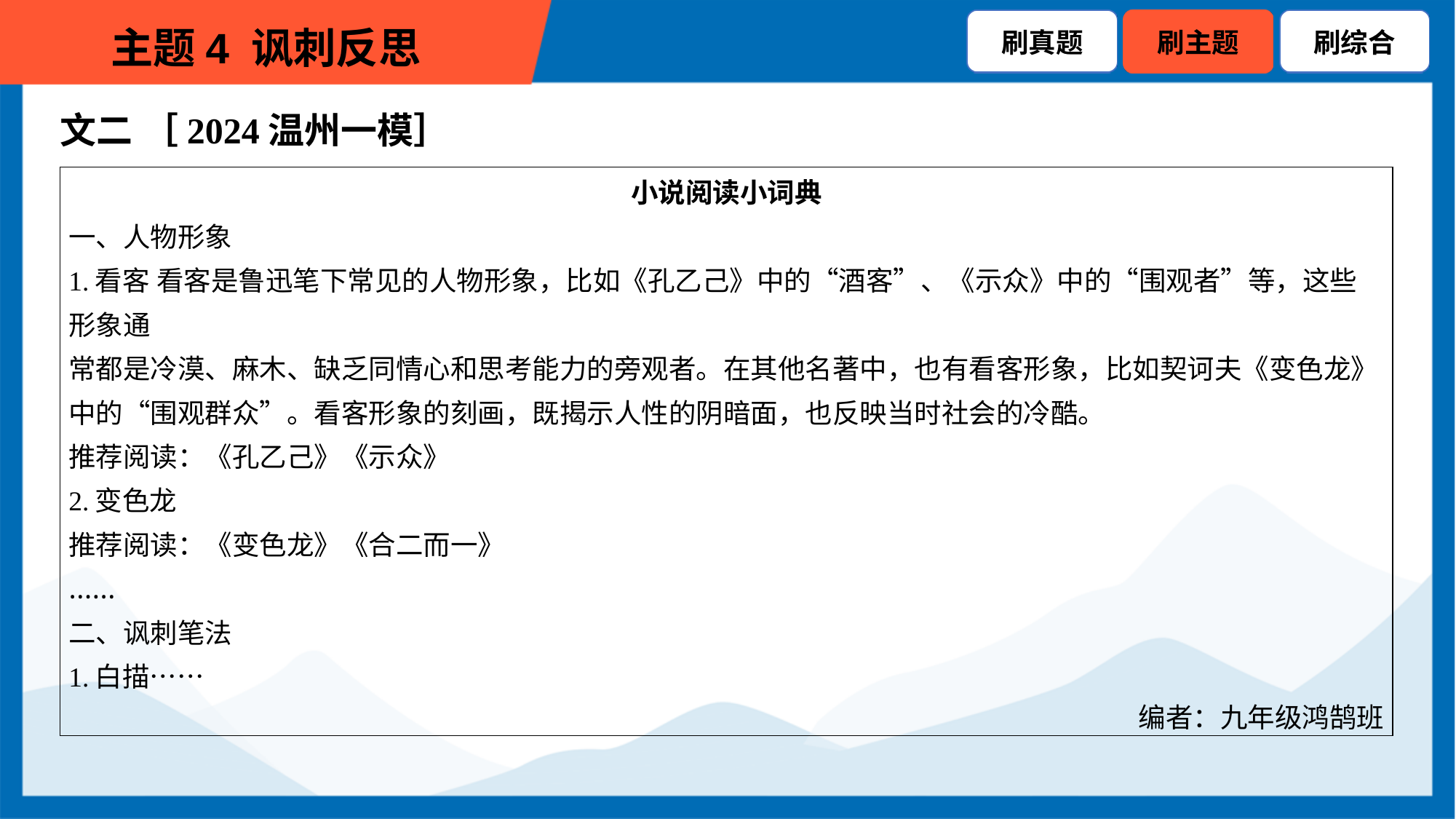

文二 ［2024温州一模］
| 小说阅读小词典 一、人物形象 1.看客 看客是鲁迅笔下常见的人物形象，比如《孔乙己》中的“酒客”、《示众》中的“围观者”等，这些形象通 常都是冷漠、麻木、缺乏同情心和思考能力的旁观者。在其他名著中，也有看客形象，比如契诃夫《变色龙》 中的“围观群众”。看客形象的刻画，既揭示人性的阴暗面，也反映当时社会的冷酷。 推荐阅读：《孔乙己》《示众》 2.变色龙 推荐阅读：《变色龙》《合二而一》 …… 二、讽刺笔法 1.白描…… 编者：九年级鸿鹄班 |
| --- |